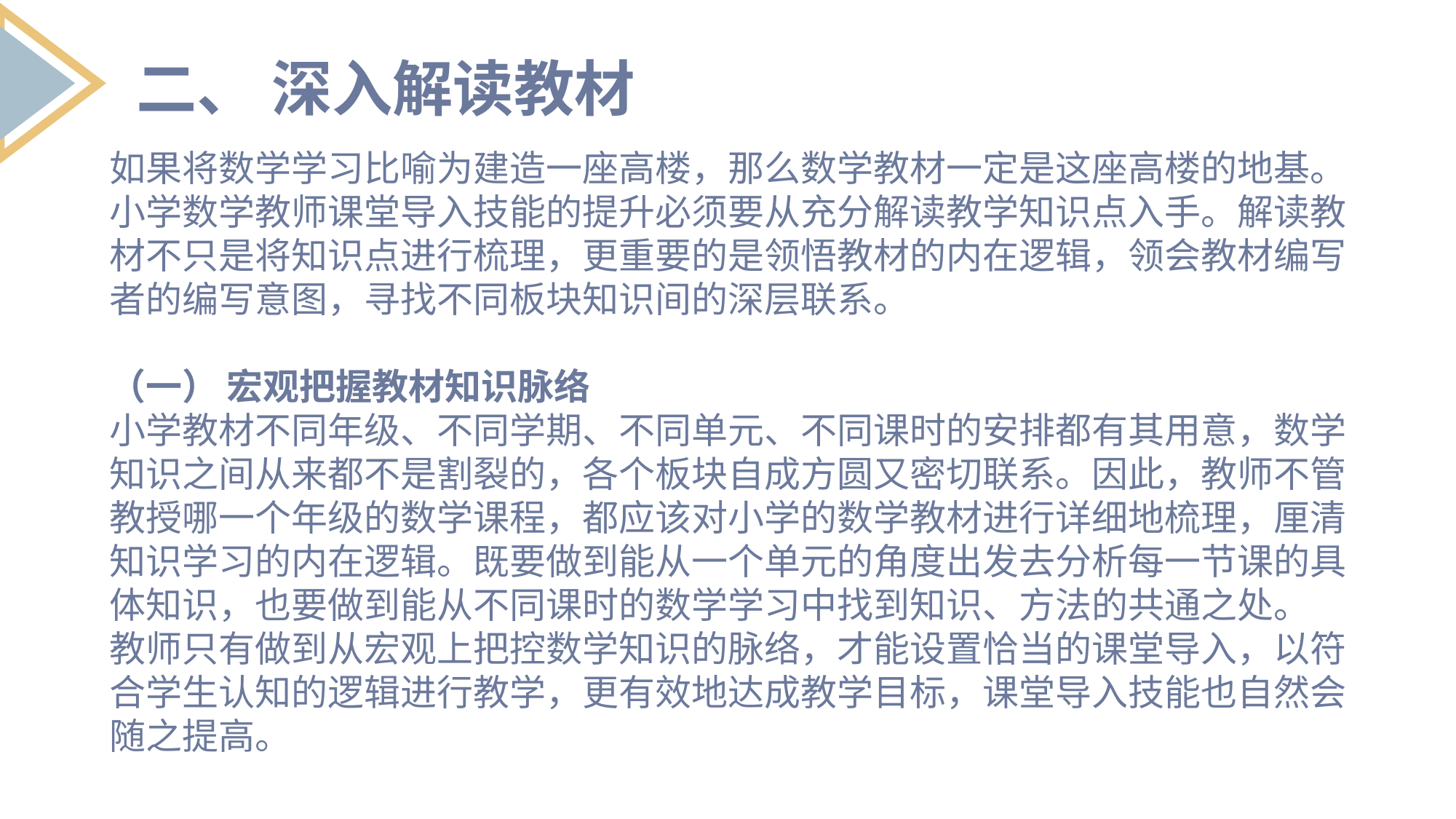

二、 深入解读教材

如果将数学学习比喻为建造一座高楼，那么数学教材一定是这座高楼的地基。小学数学教师课堂导入技能的提升必须要从充分解读教学知识点入手。解读教材不只是将知识点进行梳理，更重要的是领悟教材的内在逻辑，领会教材编写者的编写意图，寻找不同板块知识间的深层联系。

（一） 宏观把握教材知识脉络
小学教材不同年级、不同学期、不同单元、不同课时的安排都有其用意，数学知识之间从来都不是割裂的，各个板块自成方圆又密切联系。因此，教师不管教授哪一个年级的数学课程，都应该对小学的数学教材进行详细地梳理，厘清知识学习的内在逻辑。既要做到能从一个单元的角度出发去分析每一节课的具体知识，也要做到能从不同课时的数学学习中找到知识、方法的共通之处。
教师只有做到从宏观上把控数学知识的脉络，才能设置恰当的课堂导入，以符合学生认知的逻辑进行教学，更有效地达成教学目标，课堂导入技能也自然会随之提高。